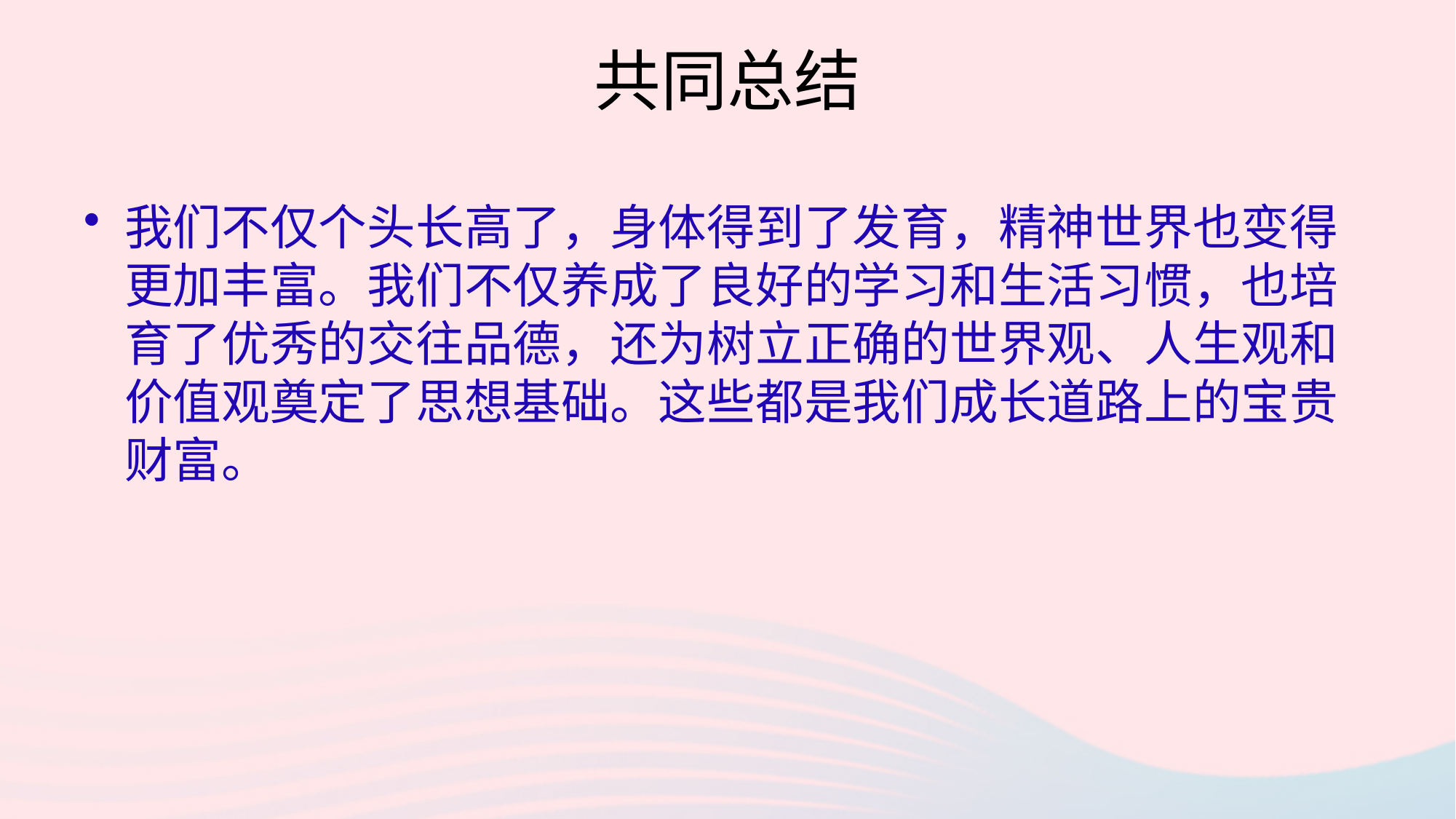

# 共同总结
我们不仅个头长高了，身体得到了发育，精神世界也变得更加丰富。我们不仅养成了良好的学习和生活习惯，也培育了优秀的交往品德，还为树立正确的世界观、人生观和价值观奠定了思想基础。这些都是我们成长道路上的宝贵财富。